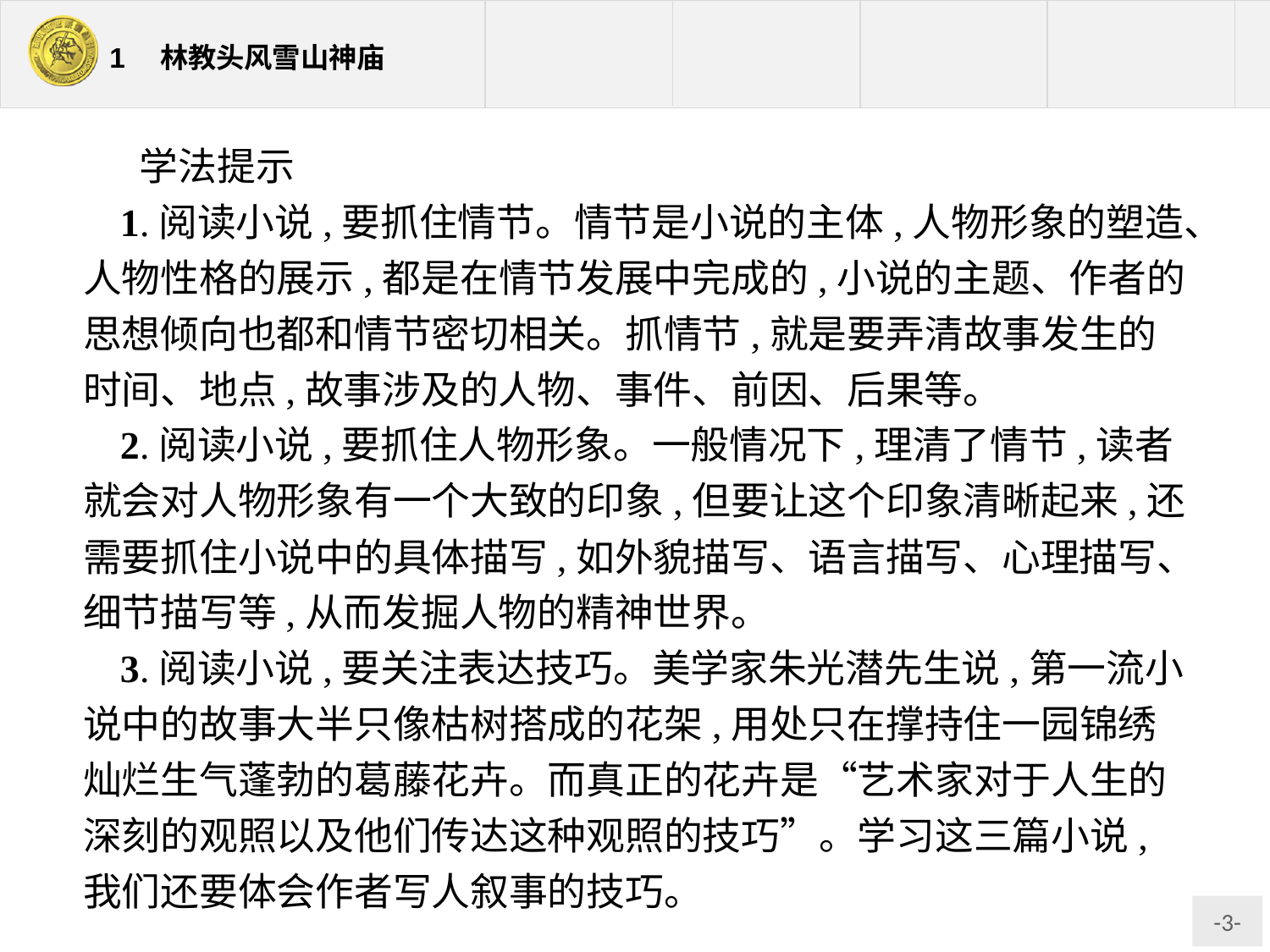

学法提示
1.阅读小说,要抓住情节。情节是小说的主体,人物形象的塑造、人物性格的展示,都是在情节发展中完成的,小说的主题、作者的思想倾向也都和情节密切相关。抓情节,就是要弄清故事发生的时间、地点,故事涉及的人物、事件、前因、后果等。
2.阅读小说,要抓住人物形象。一般情况下,理清了情节,读者就会对人物形象有一个大致的印象,但要让这个印象清晰起来,还需要抓住小说中的具体描写,如外貌描写、语言描写、心理描写、细节描写等,从而发掘人物的精神世界。
3.阅读小说,要关注表达技巧。美学家朱光潜先生说,第一流小说中的故事大半只像枯树搭成的花架,用处只在撑持住一园锦绣灿烂生气蓬勃的葛藤花卉。而真正的花卉是“艺术家对于人生的深刻的观照以及他们传达这种观照的技巧”。学习这三篇小说,我们还要体会作者写人叙事的技巧。